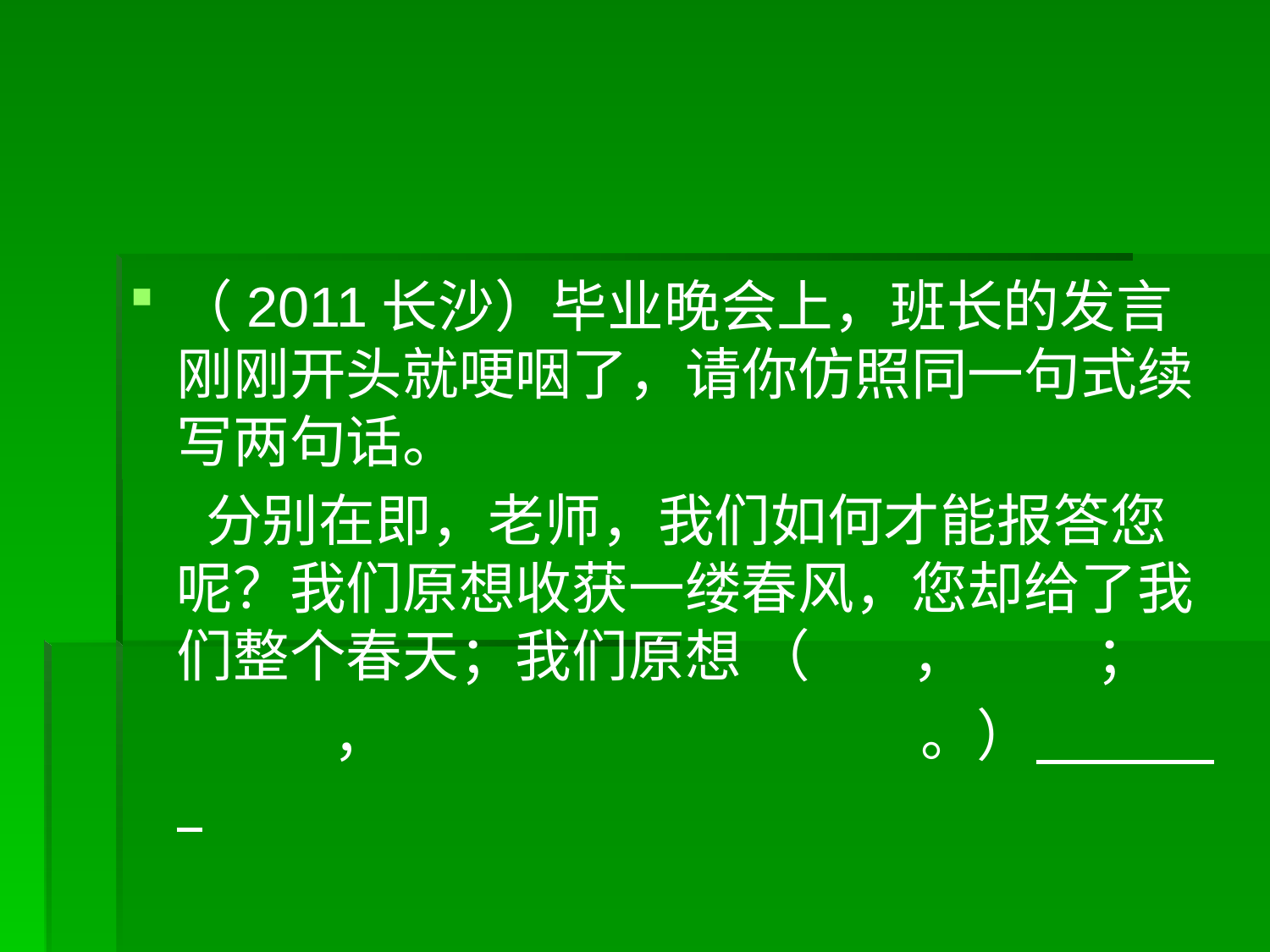

#
（2011长沙）毕业晚会上，班长的发言刚刚开头就哽咽了，请你仿照同一句式续写两句话。
     分别在即，老师，我们如何才能报答您呢？我们原想收获一缕春风，您却给了我们整个春天；我们原想 （        ，          ；
               ，                                          。）